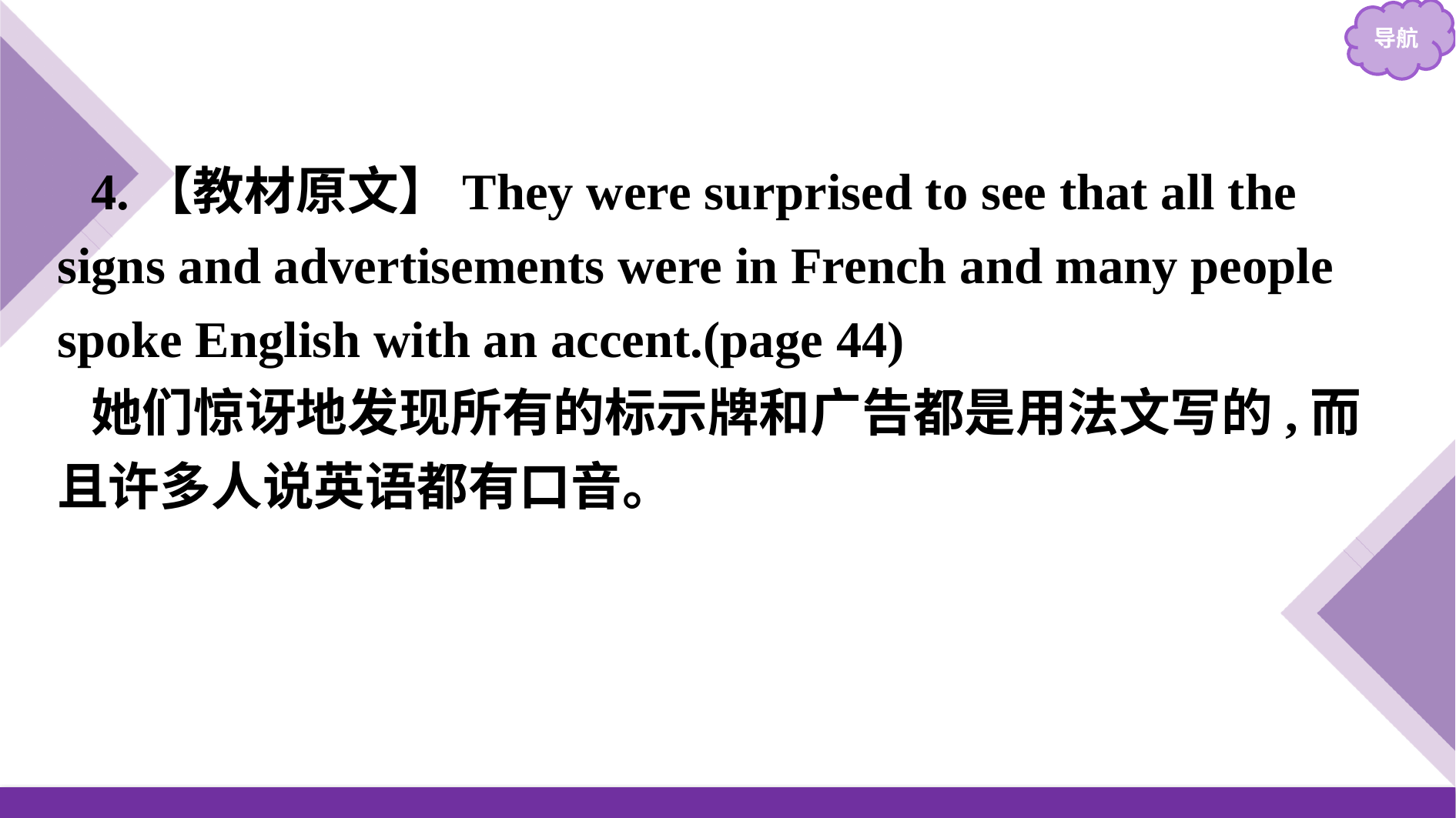

4.【教材原文】They were surprised to see that all the signs and advertisements were in French and many people spoke English with an accent.(page 44)
她们惊讶地发现所有的标示牌和广告都是用法文写的,而且许多人说英语都有口音。